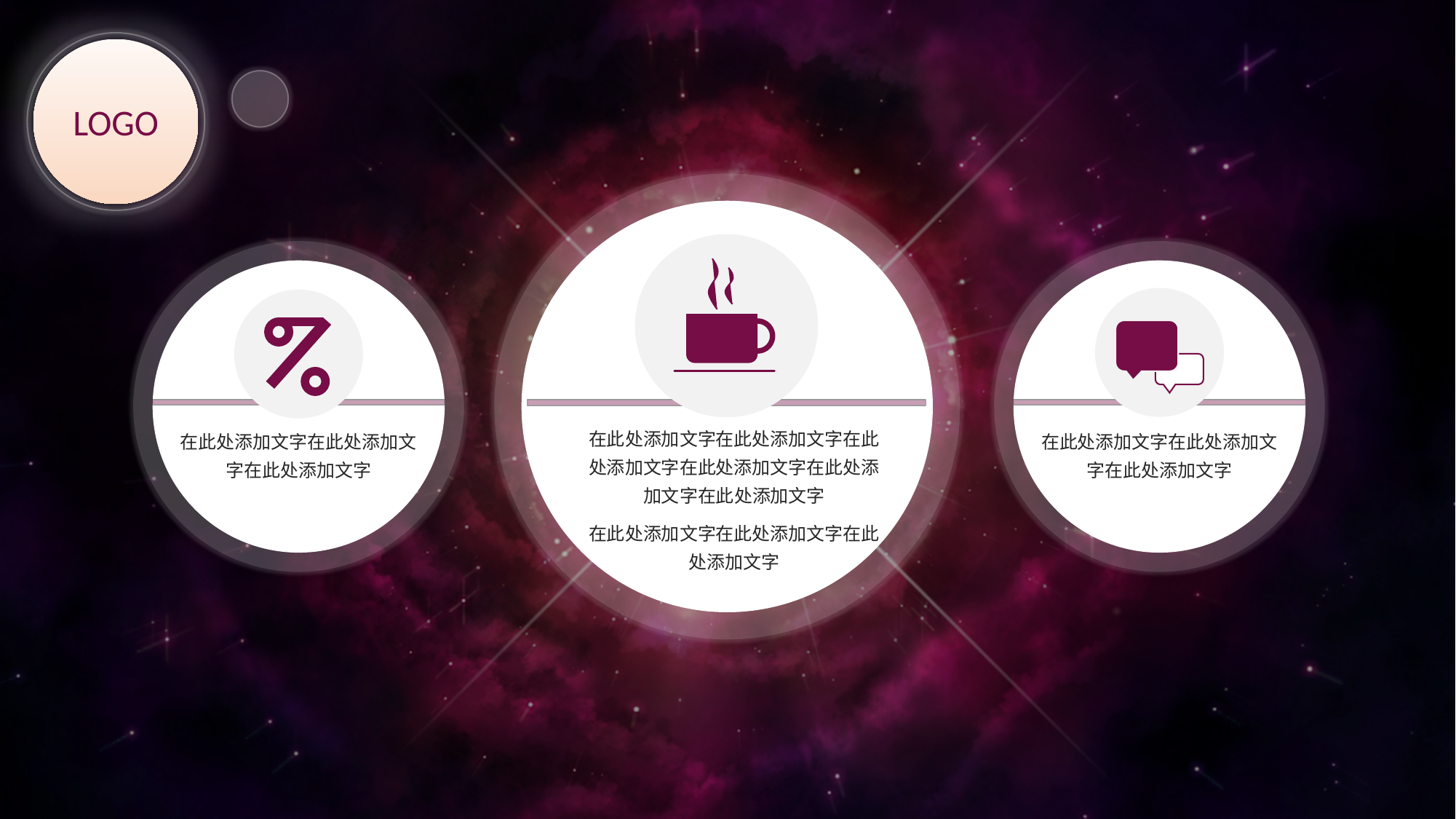

LOGO

在此处添加文字在此处添加文字在此处添加文字在此处添加文字在此处添加文字在此处添加文字
在此处添加文字在此处添加文字在此处添加文字

在此处添加文字在此处添加文字在此处添加文字
在此处添加文字在此处添加文字在此处添加文字